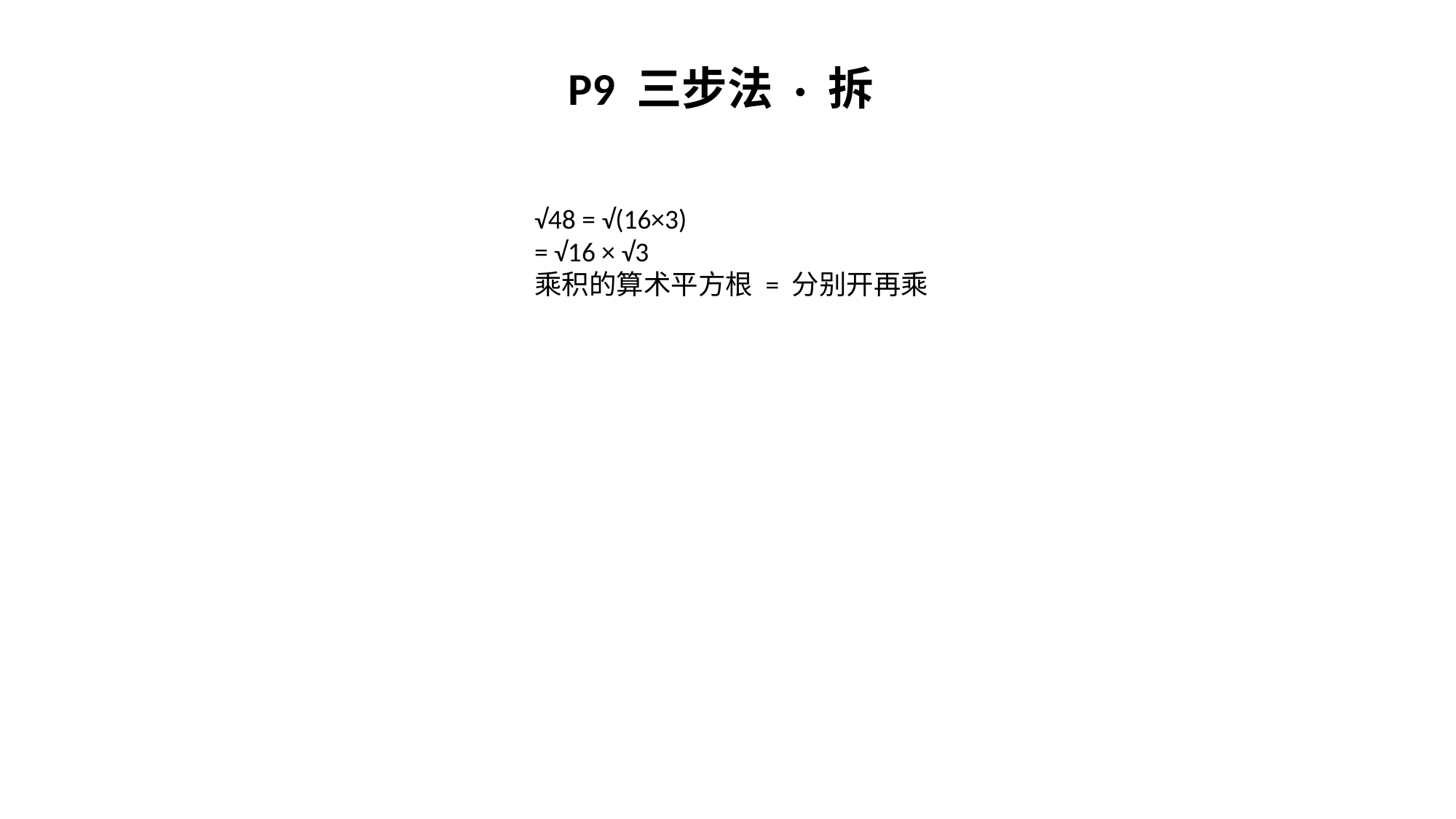

P9 三步法 · 拆
√48 = √(16×3)
= √16 × √3
乘积的算术平方根 = 分别开再乘